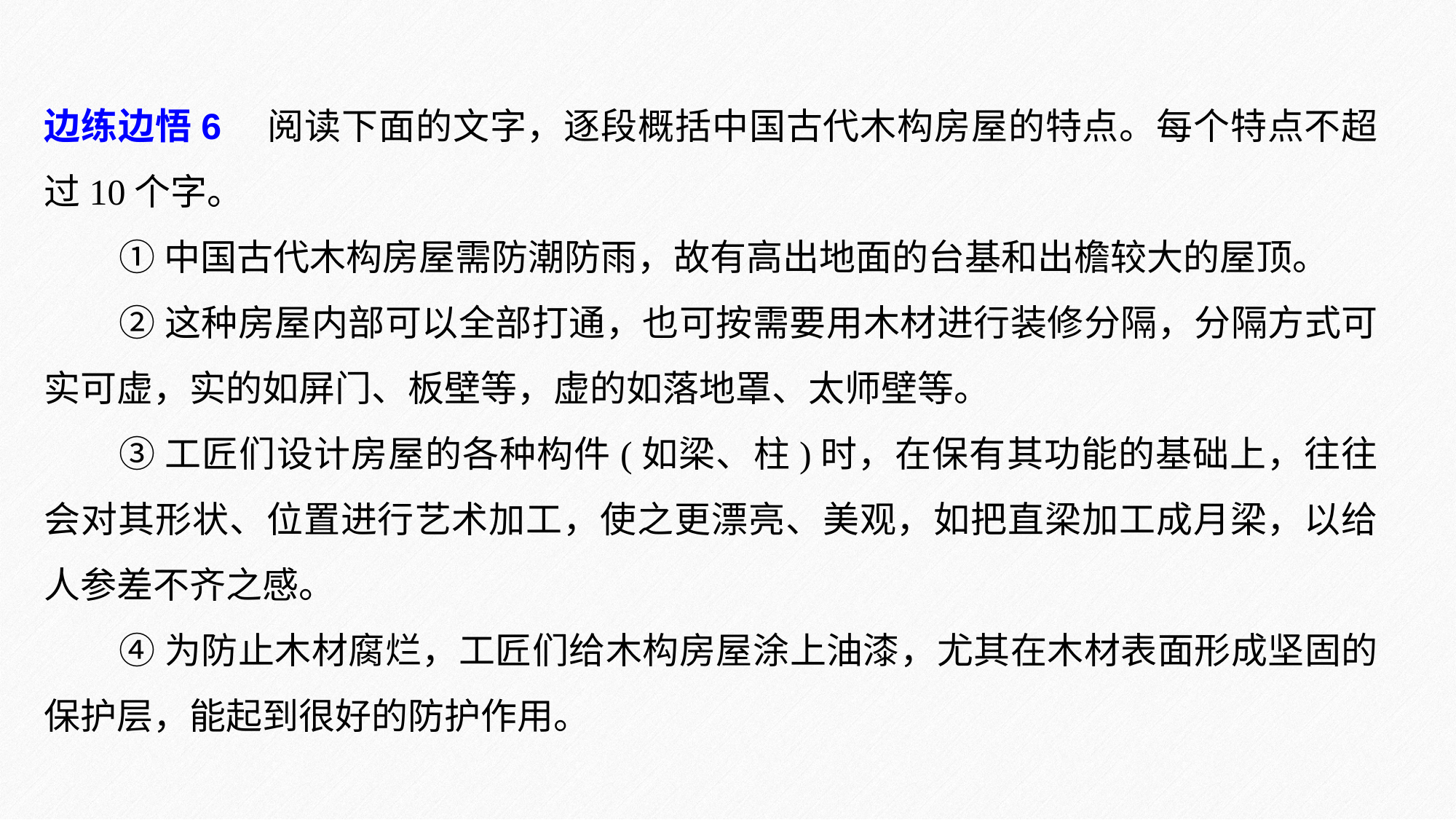

边练边悟6　阅读下面的文字，逐段概括中国古代木构房屋的特点。每个特点不超过10个字。
①中国古代木构房屋需防潮防雨，故有高出地面的台基和出檐较大的屋顶。
②这种房屋内部可以全部打通，也可按需要用木材进行装修分隔，分隔方式可实可虚，实的如屏门、板壁等，虚的如落地罩、太师壁等。
③工匠们设计房屋的各种构件(如梁、柱)时，在保有其功能的基础上，往往会对其形状、位置进行艺术加工，使之更漂亮、美观，如把直梁加工成月梁，以给人参差不齐之感。
④为防止木材腐烂，工匠们给木构房屋涂上油漆，尤其在木材表面形成坚固的保护层，能起到很好的防护作用。